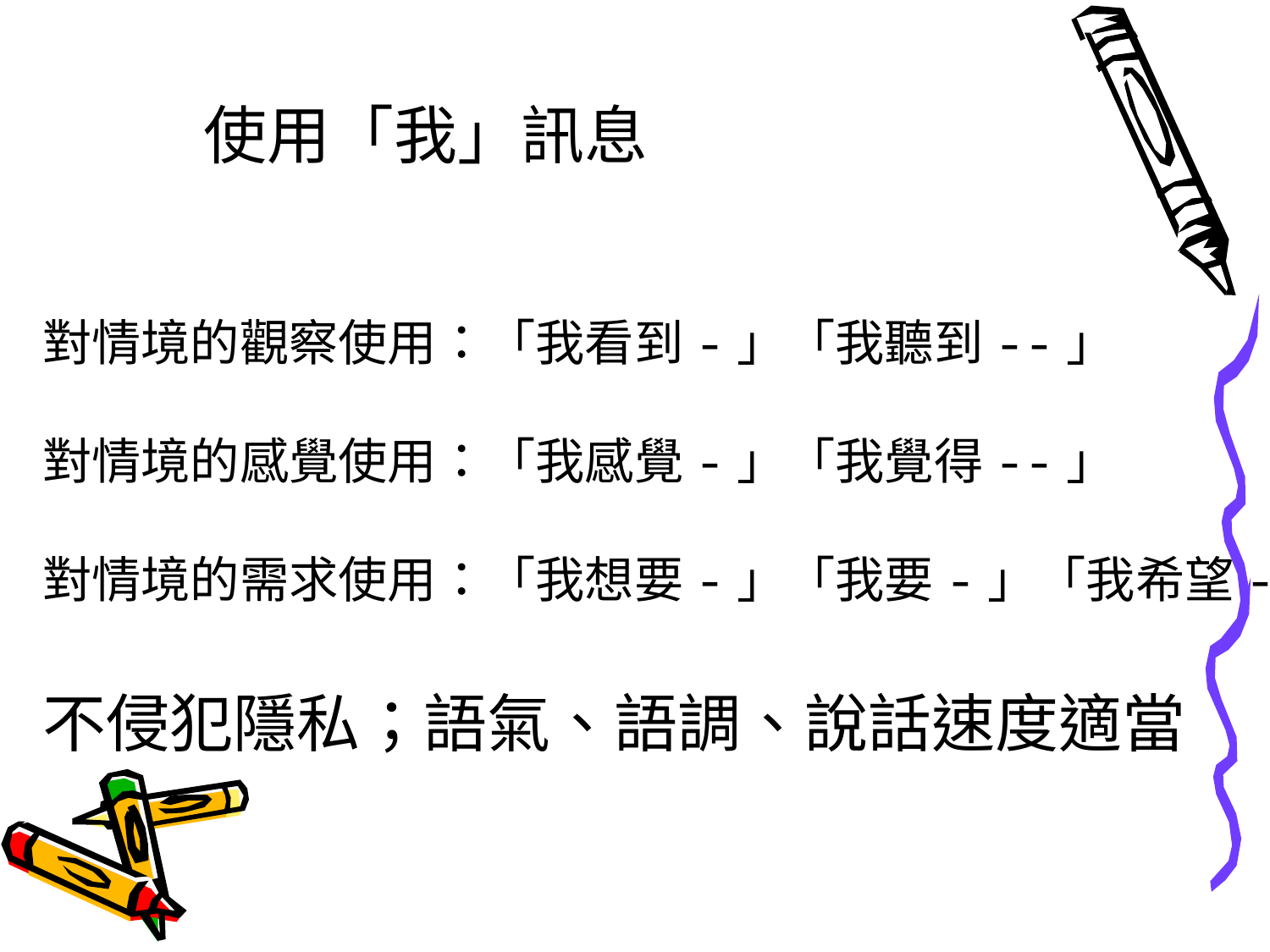

使用「我」訊息
對情境的觀察使用：「我看到-」「我聽到--」
對情境的感覺使用：「我感覺-」「我覺得--」
對情境的需求使用：「我想要-」「我要-」「我希望-」
不侵犯隱私；語氣、語調、說話速度適當